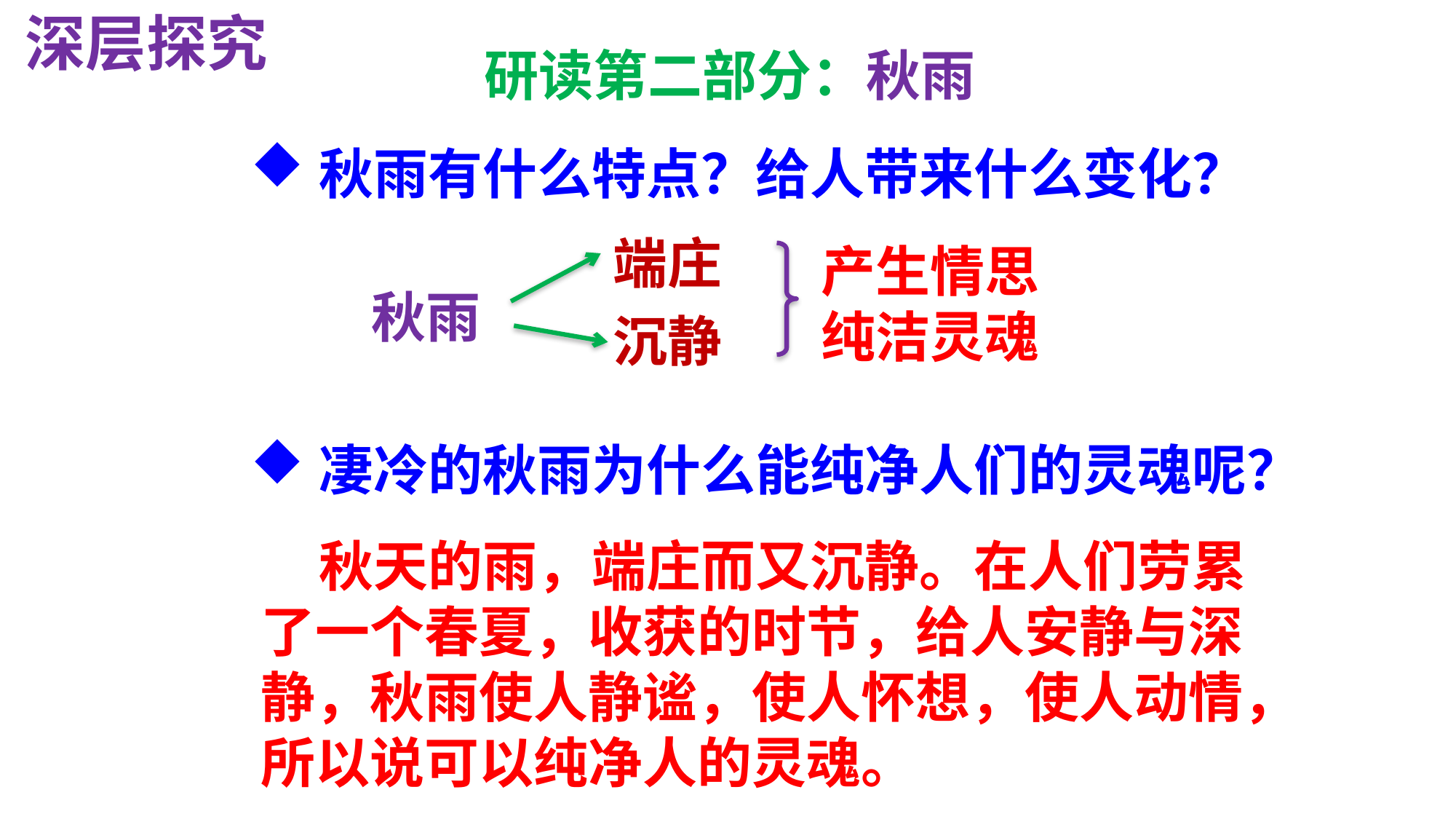

深层探究
研读第二部分：秋雨
秋雨有什么特点？给人带来什么变化？
端庄
产生情思
纯洁灵魂

秋雨
沉静
凄冷的秋雨为什么能纯净人们的灵魂呢？
      秋天的雨，端庄而又沉静。在人们劳累了一个春夏，收获的时节，给人安静与深静，秋雨使人静谧，使人怀想，使人动情，所以说可以纯净人的灵魂。